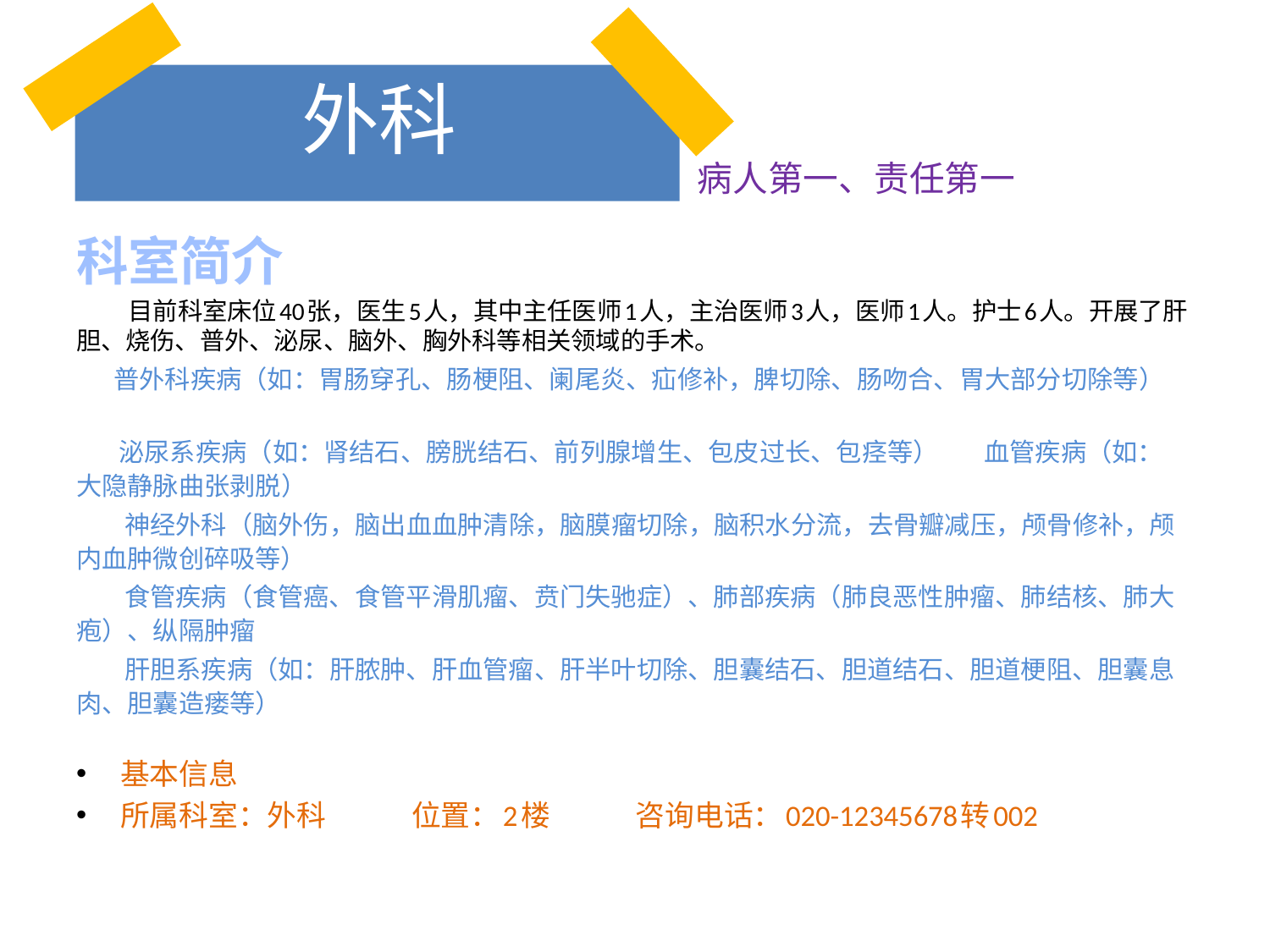

# 外科

病人第一、责任第一
科室简介
         目前科室床位40张，医生5人，其中主任医师1人，主治医师3人，医师1人。护士6人。开展了肝胆、烧伤、普外、泌尿、脑外、胸外科等相关领域的手术。
       普外科疾病（如：胃肠穿孔、肠梗阻、阑尾炎、疝修补，脾切除、肠吻合、胃大部分切除等）
       泌尿系疾病（如：肾结石、膀胱结石、前列腺增生、包皮过长、包痉等）        血管疾病（如：     大隐静脉曲张剥脱）
        神经外科（脑外伤，脑出血血肿清除，脑膜瘤切除，脑积水分流，去骨瓣减压，颅骨修补，颅内血肿微创碎吸等）
        食管疾病（食管癌、食管平滑肌瘤、贲门失驰症）、肺部疾病（肺良恶性肿瘤、肺结核、肺大疱）、纵隔肿瘤
        肝胆系疾病（如：肝脓肿、肝血管瘤、肝半叶切除、胆囊结石、胆道结石、胆道梗阻、胆囊息肉、胆囊造瘘等）

基本信息
所属科室：外科             位置：2楼             咨询电话：020-12345678转002